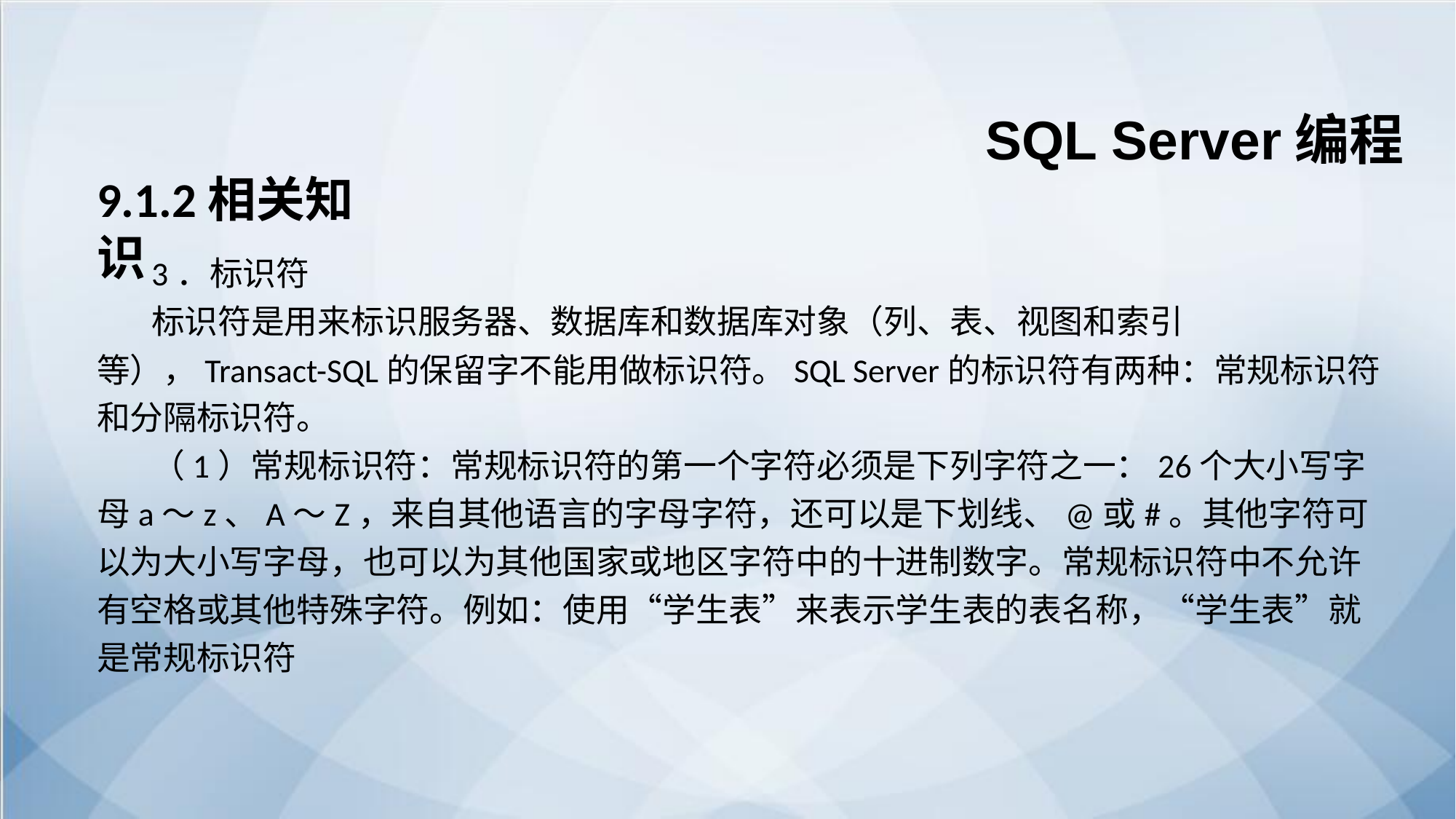

SQL Server编程
9.1.2相关知识
3．标识符
标识符是用来标识服务器、数据库和数据库对象（列、表、视图和索引等），Transact-SQL的保留字不能用做标识符。SQL Server的标识符有两种：常规标识符和分隔标识符。
（1）常规标识符：常规标识符的第一个字符必须是下列字符之一：26个大小写字母a～z、A～Z，来自其他语言的字母字符，还可以是下划线、@或#。其他字符可以为大小写字母，也可以为其他国家或地区字符中的十进制数字。常规标识符中不允许有空格或其他特殊字符。例如：使用“学生表”来表示学生表的表名称，“学生表”就是常规标识符